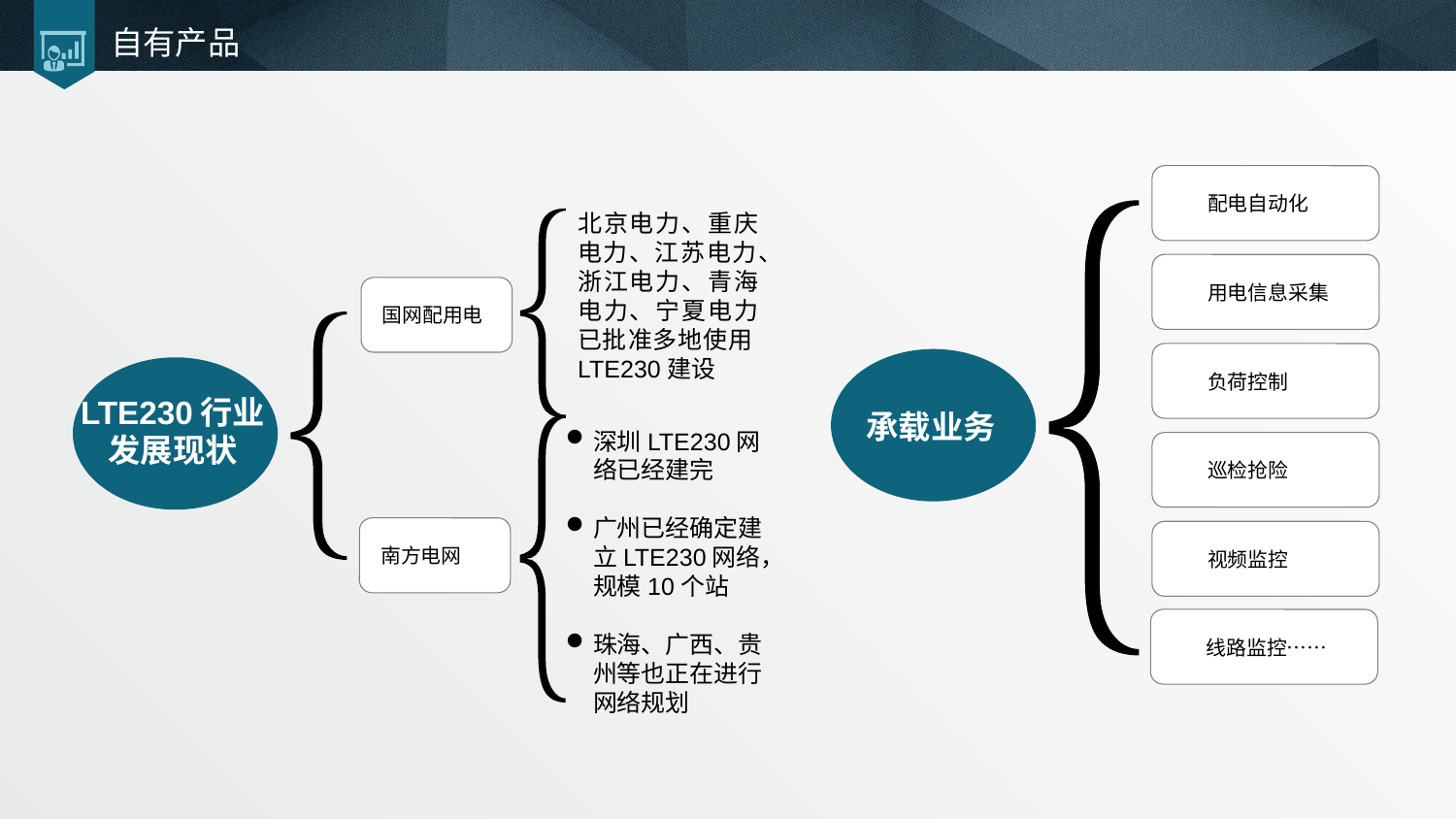

# 自有产品

配电自动化

北京电力、重庆电力、江苏电力、浙江电力、青海电力、宁夏电力已批准多地使用LTE230建设

用电信息采集
国网配用电

负荷控制
LTE230行业
发展现状
承载业务

深圳LTE230网络已经建完

广州已经确定建立LTE230网络，规模10个站

珠海、广西、贵州等也正在进行网络规划

巡检抢险

南方电网
视频监控

线路监控……